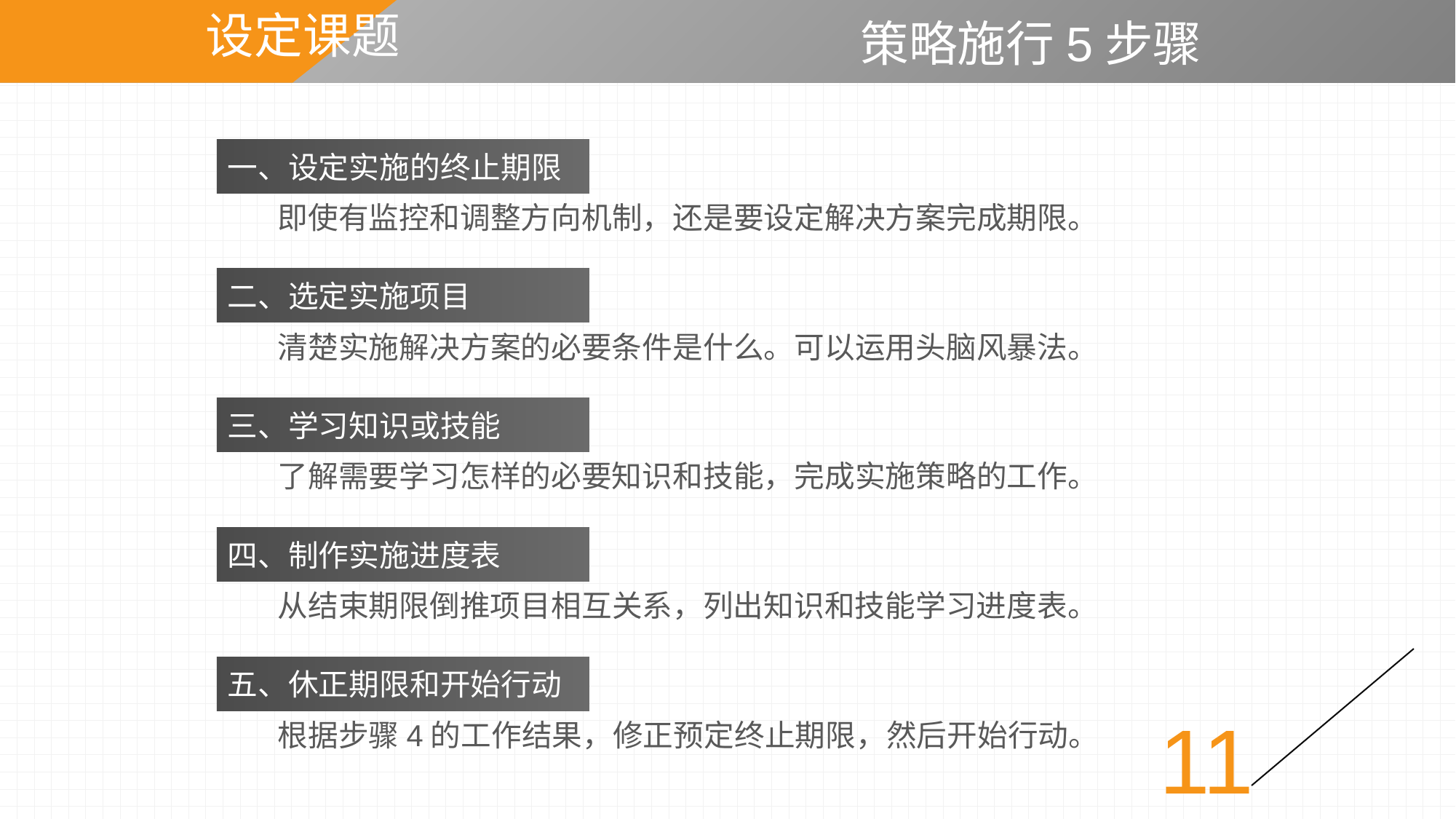

设定课题
策略施行5步骤
一、设定实施的终止期限
即使有监控和调整方向机制，还是要设定解决方案完成期限。
二、选定实施项目
清楚实施解决方案的必要条件是什么。可以运用头脑风暴法。
三、学习知识或技能
了解需要学习怎样的必要知识和技能，完成实施策略的工作。
四、制作实施进度表
从结束期限倒推项目相互关系，列出知识和技能学习进度表。
五、休正期限和开始行动
根据步骤4的工作结果，修正预定终止期限，然后开始行动。
11